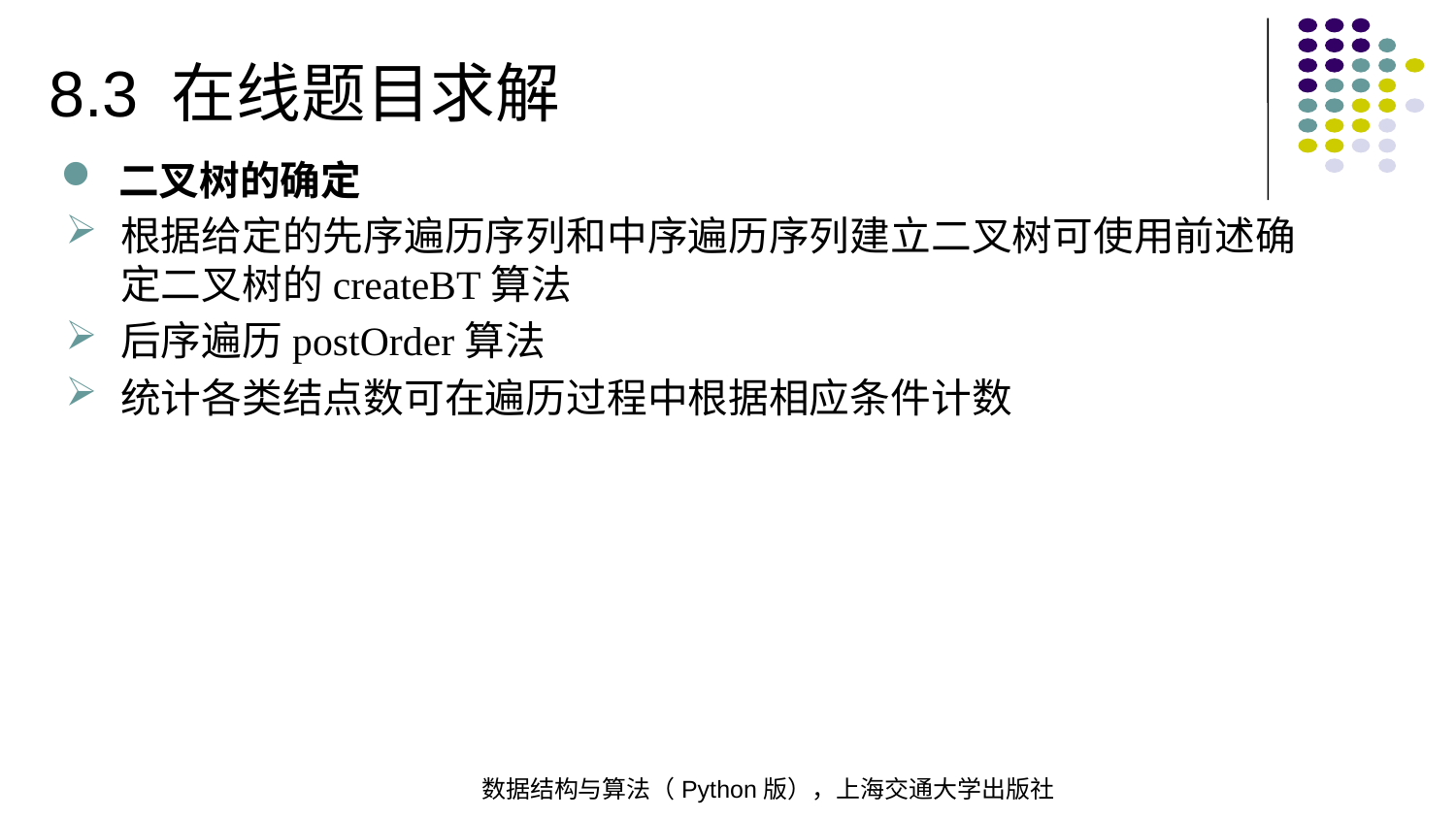

8.3 在线题目求解
二叉树的确定
根据给定的先序遍历序列和中序遍历序列建立二叉树可使用前述确定二叉树的createBT算法
后序遍历postOrder算法
统计各类结点数可在遍历过程中根据相应条件计数